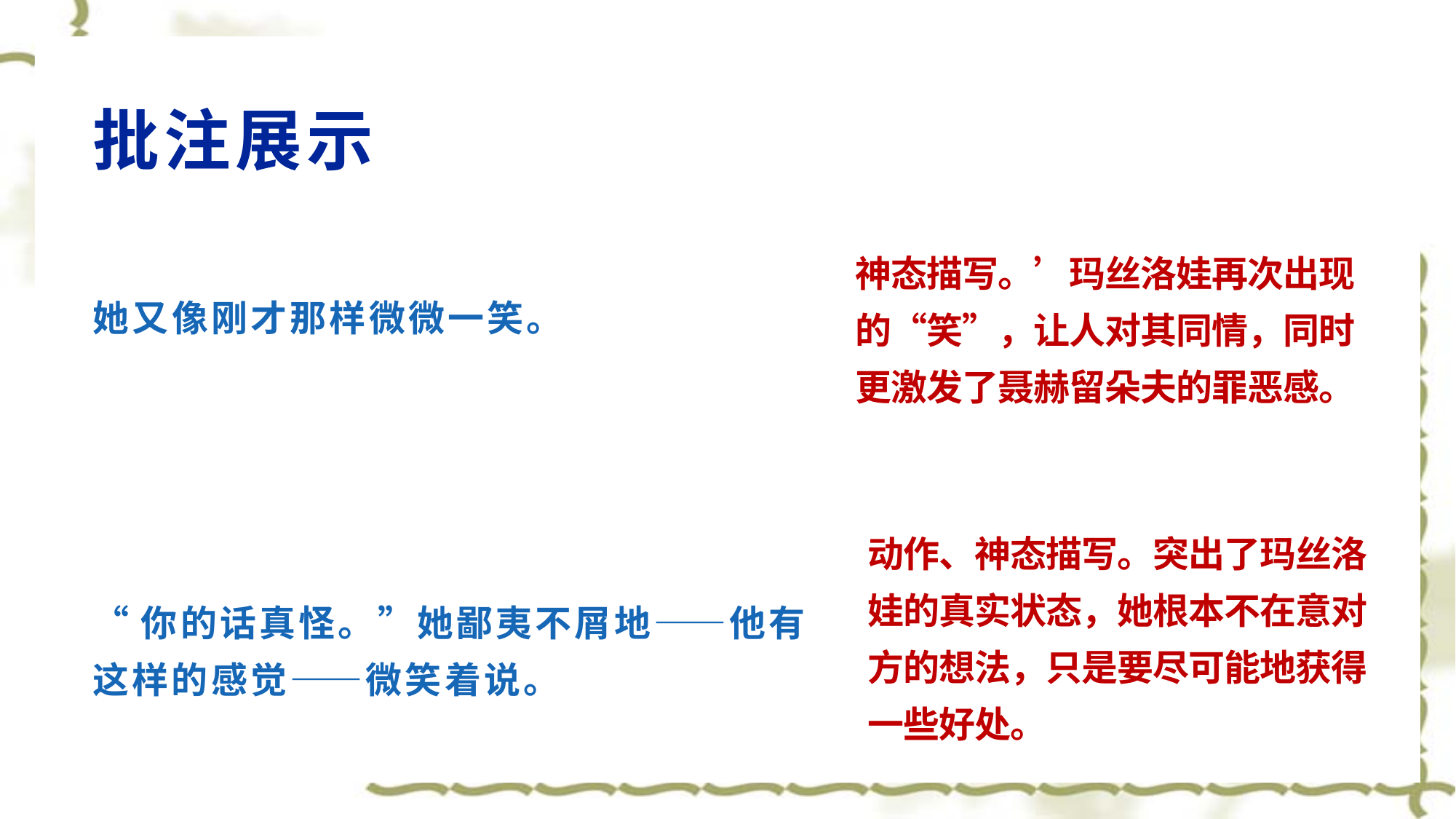

批注展示
她又像刚才那样微微一笑。
神态描写。’玛丝洛娃再次出现的“笑”，让人对其同情，同时更激发了聂赫留朵夫的罪恶感。
“你的话真怪。”她鄙夷不屑地——他有这样的感觉——微笑着说。
动作、神态描写。突出了玛丝洛娃的真实状态，她根本不在意对方的想法，只是要尽可能地获得一些好处。